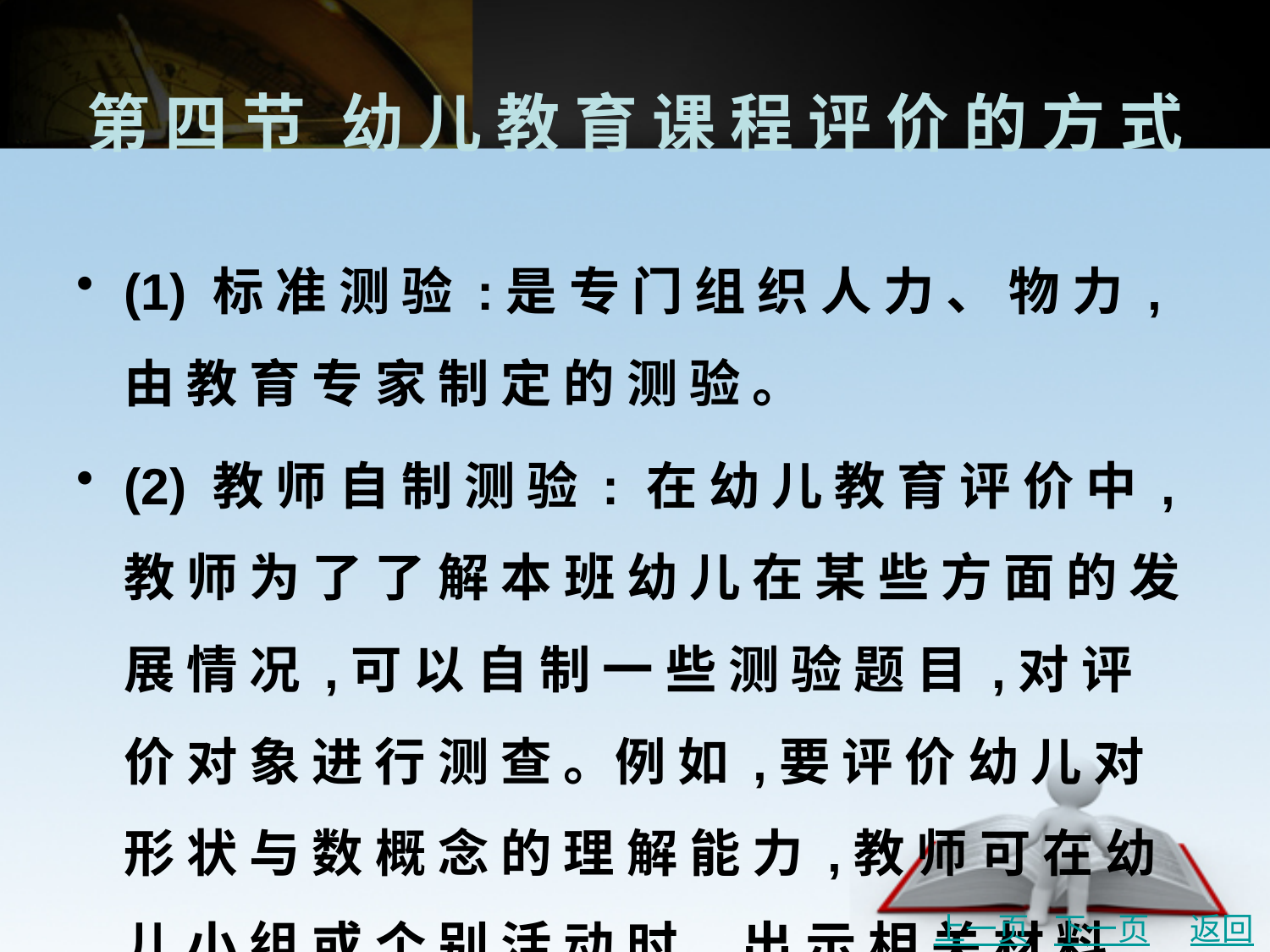

# 第 四 节	幼 儿 教 育 课 程 评 价 的 方 式
(1) 标 准 测 验 :是 专 门 组 织 人 力 、 物 力 , 由 教 育 专 家 制 定 的 测 验 。
(2) 教 师 自 制 测 验 : 在 幼 儿 教 育 评 价 中 , 教 师 为 了 了 解 本 班 幼 儿 在 某 些 方 面 的 发 展 情 况 ,可 以 自 制 一 些 测 验 题 目 ,对 评 价 对 象 进 行 测 查 。例 如 ,要 评 价 幼 儿 对 形 状 与 数 概 念 的 理 解 能 力 ,教 师 可 在 幼 儿 小 组 或 个 别 活 动 时 , 出 示 相 关 材 料 , 有 目 的 地 对 幼 儿 进 行 测 试 和 提 问 ,记 录 幼 儿 的 反 应 ,并 做 出 评 价 ,如 表 7-6所 示 。

上一页
下一页
返回